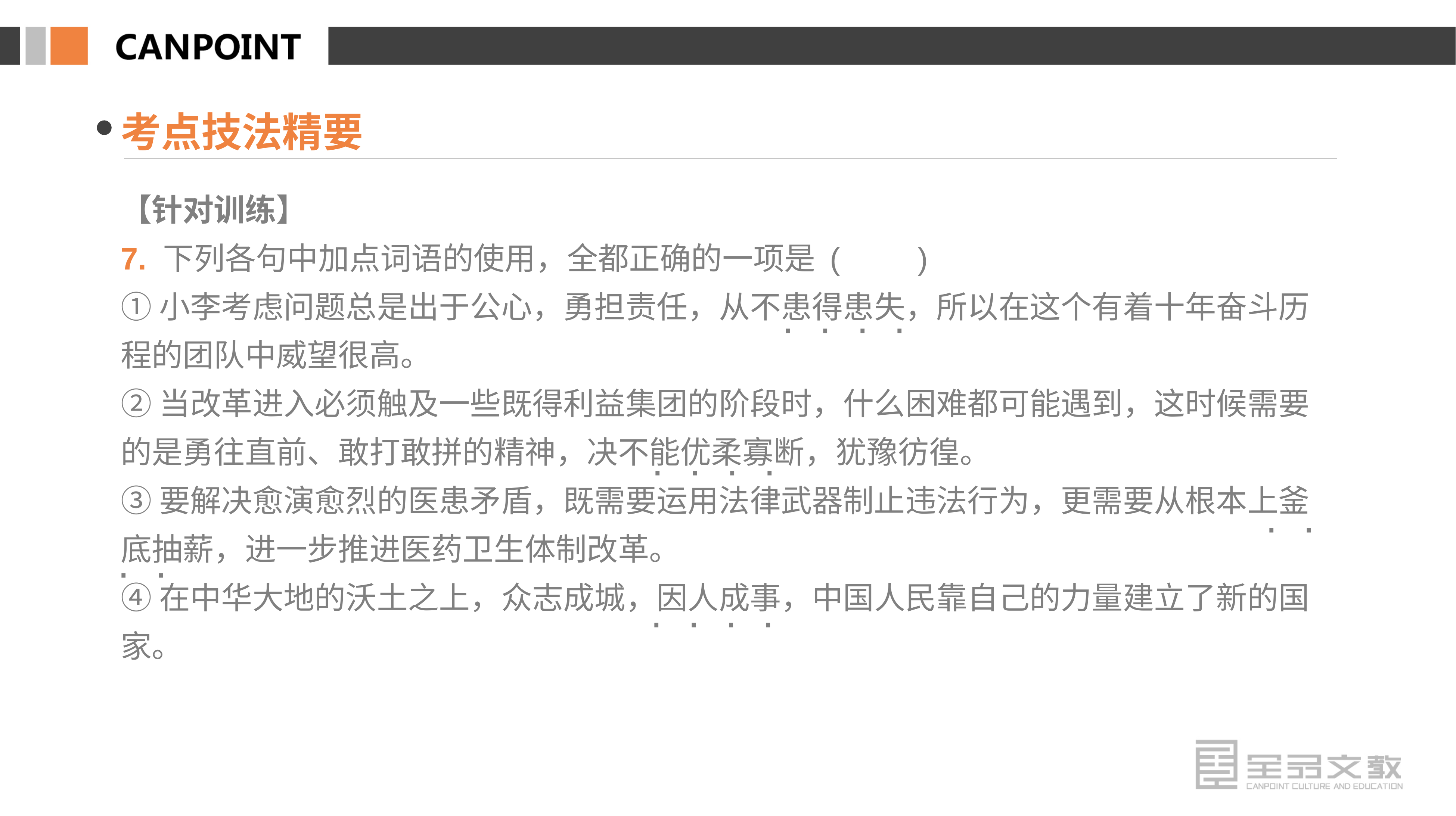

考点技法精要

【针对训练】
7. 下列各句中加点词语的使用，全都正确的一项是 (　　)
①小李考虑问题总是出于公心，勇担责任，从不患得患失，所以在这个有着十年奋斗历程的团队中威望很高。
②当改革进入必须触及一些既得利益集团的阶段时，什么困难都可能遇到，这时候需要的是勇往直前、敢打敢拼的精神，决不能优柔寡断，犹豫彷徨。
③要解决愈演愈烈的医患矛盾，既需要运用法律武器制止违法行为，更需要从根本上釜底抽薪，进一步推进医药卫生体制改革。
④在中华大地的沃土之上，众志成城，因人成事，中国人民靠自己的力量建立了新的国家。
·  ·  ·  ·
·  ·  ·  ·
·  ·
·  ·
·  ·  ·  ·